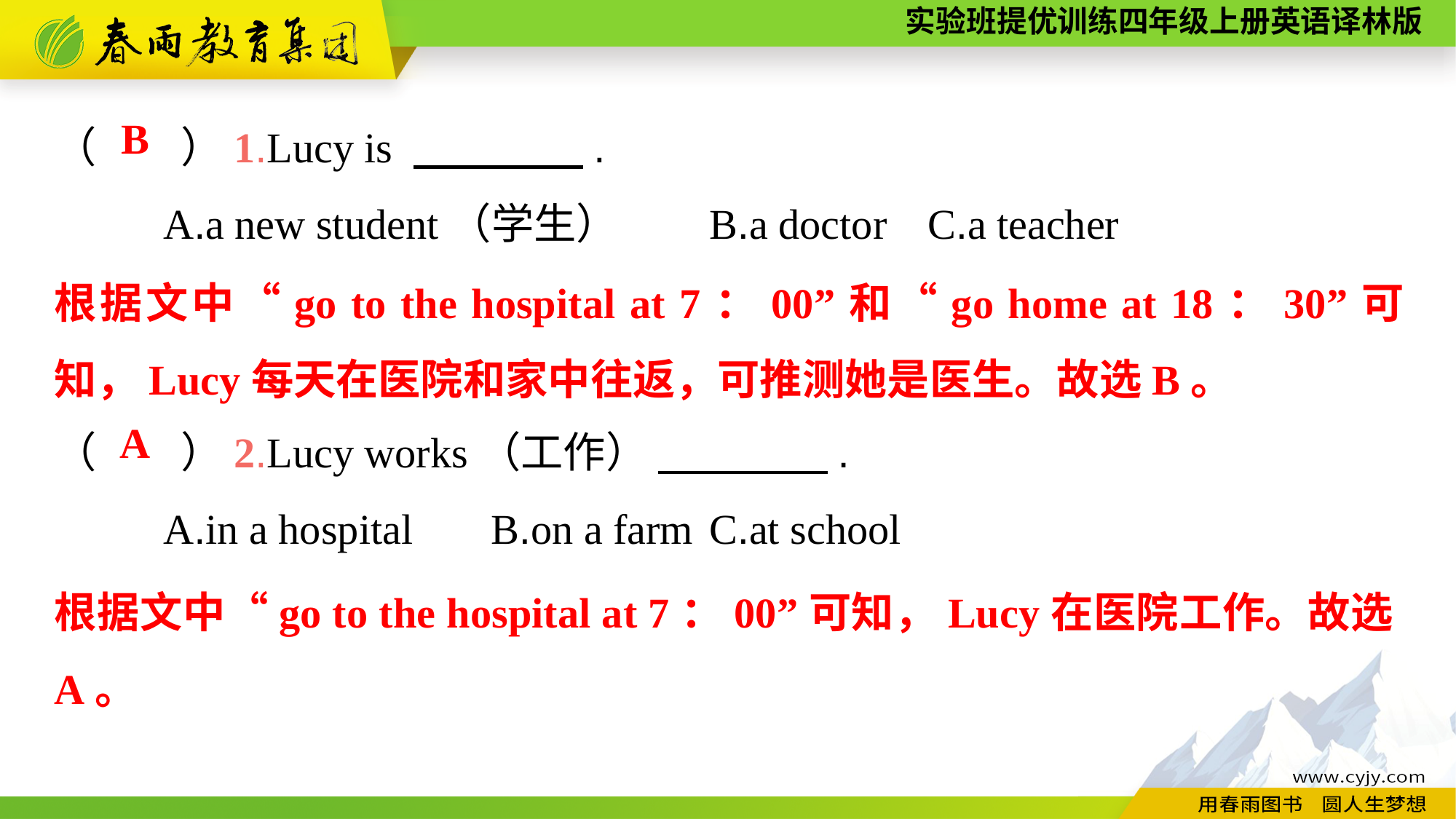

（　　）1.Lucy is 　　　　.
	A.a new student（学生）	B.a doctor	C.a teacher

（　　）2.Lucy works（工作） 　　　　.
	A.in a hospital	B.on a farm	C.at school
B
根据文中“go to the hospital at 7：00”和“go home at 18：30”可知，Lucy每天在医院和家中往返，可推测她是医生。故选B。
A
根据文中“go to the hospital at 7：00”可知，Lucy在医院工作。故选A。